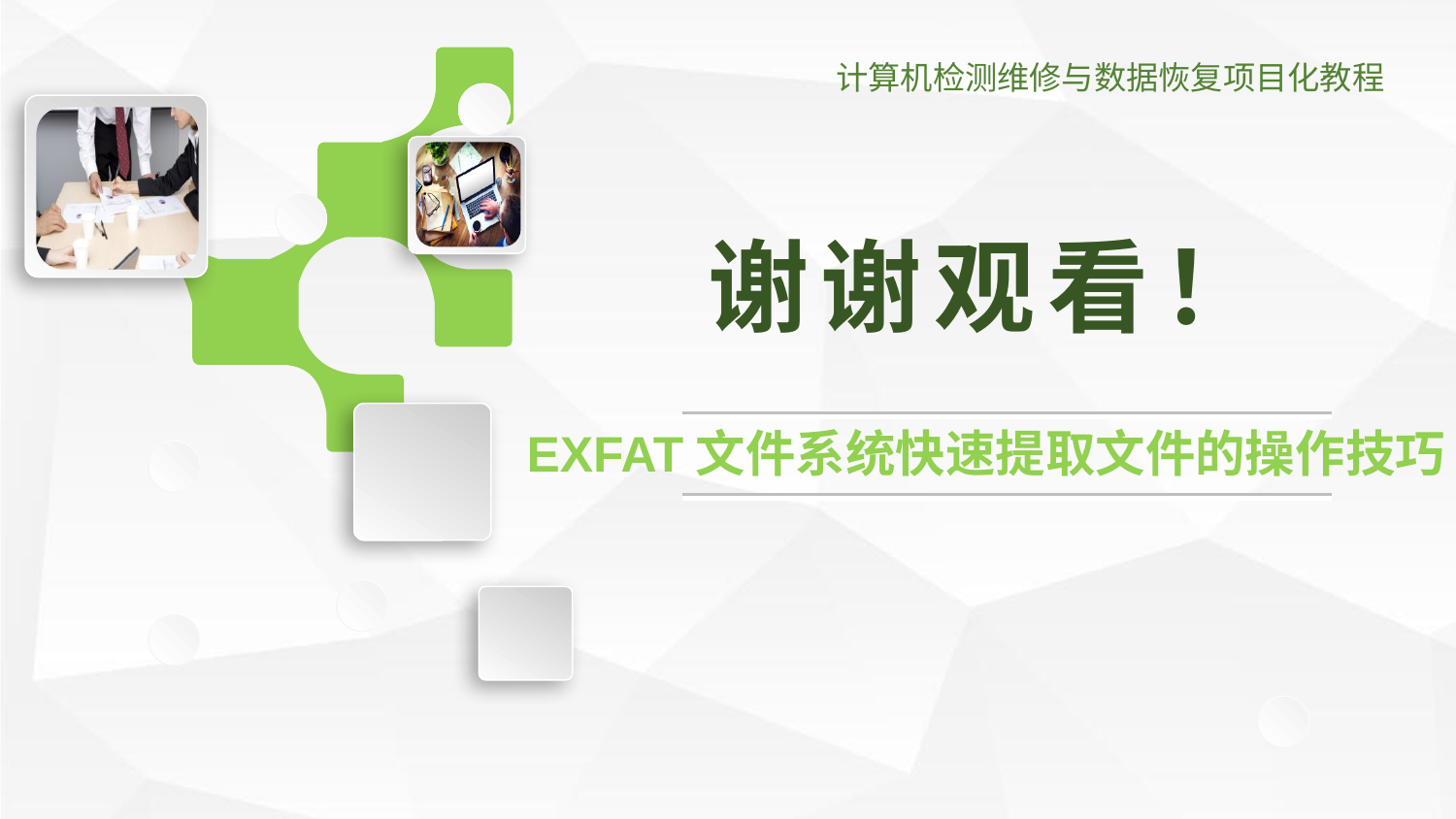

计算机检测维修与数据恢复项目化教程

谢谢观看！

EXFAT文件系统快速提取文件的操作技巧